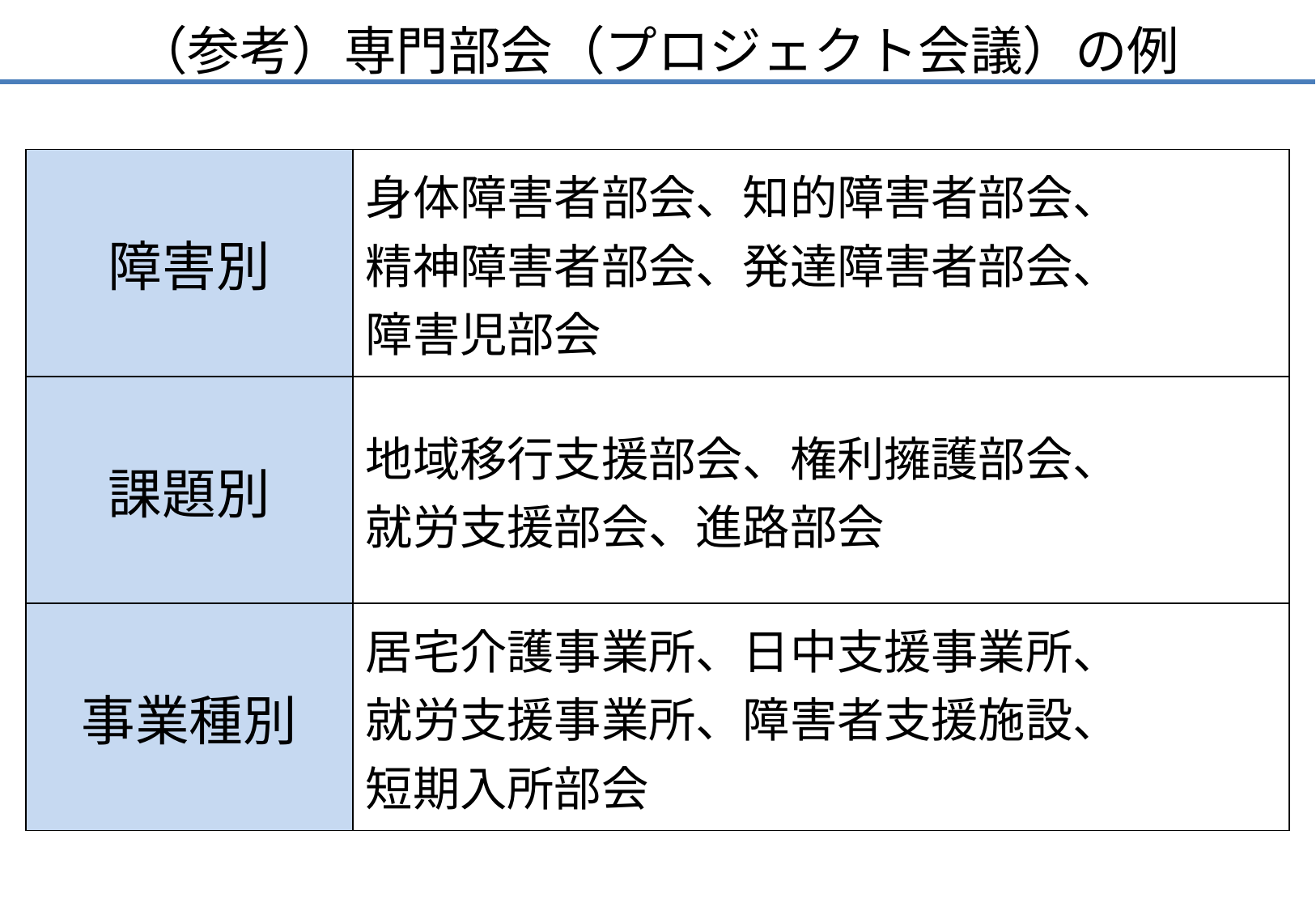

# （参考）専門部会（プロジェクト会議）の例
| 障害別 | 身体障害者部会、知的障害者部会、 精神障害者部会、発達障害者部会、 障害児部会 |
| --- | --- |
| 課題別 | 地域移行支援部会、権利擁護部会、 就労支援部会、進路部会 |
| 事業種別 | 居宅介護事業所、日中支援事業所、 就労支援事業所、障害者支援施設、 短期入所部会 |